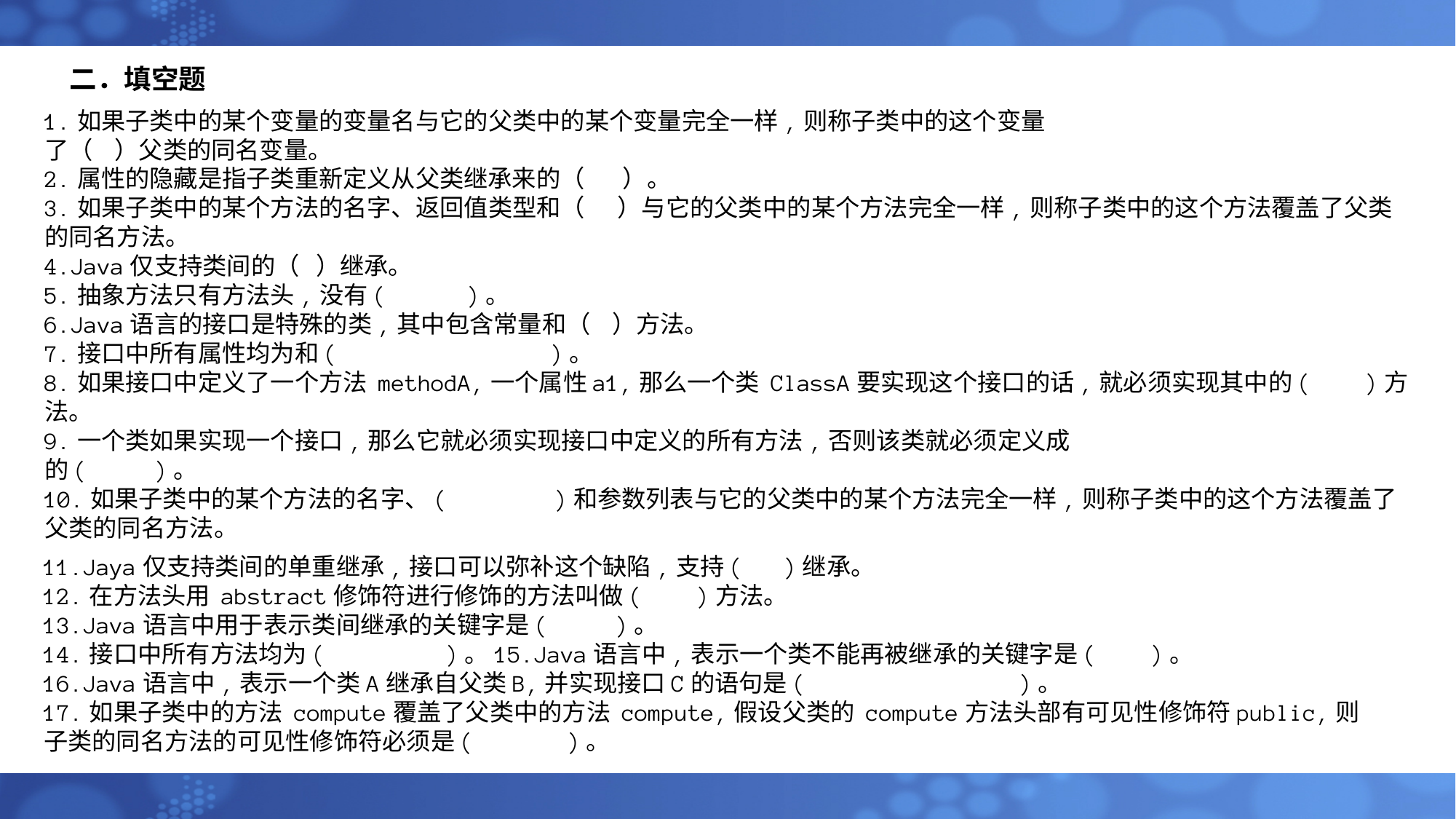

# 二．填空题
1.如果子类中的某个变量的变量名与它的父类中的某个变量完全一样,则称子类中的这个变量
了（    ）父类的同名变量。
2.属性的隐藏是指子类重新定义从父类继承来的（       ）。
3.如果子类中的某个方法的名字、返回值类型和（      ）与它的父类中的某个方法完全一样,则称子类中的这个方法覆盖了父类的同名方法。
4.Java仅支持类间的（   ）继承。
5.抽象方法只有方法头,没有(      )。
6.Java语言的接口是特殊的类,其中包含常量和（    ）方法。
7.接口中所有属性均为和(                )。
8.如果接口中定义了一个方法 methodA,一个属性a1,那么一个类 ClassA要实现这个接口的话,就必须实现其中的(    )方法。
9.一个类如果实现一个接口,那么它就必须实现接口中定义的所有方法,否则该类就必须定义成
的(     )。
10.如果子类中的某个方法的名字、(        )和参数列表与它的父类中的某个方法完全一样,则称子类中的这个方法覆盖了父类的同名方法。
11.Jaya仅支持类间的单重继承,接口可以弥补这个缺陷,支持(   )继承。
12.在方法头用 abstract修饰符进行修饰的方法叫做(    )方法。
13.Java语言中用于表示类间继承的关键字是(     )。
14.接口中所有方法均为(         )。15.Java语言中,表示一个类不能再被继承的关键字是(    )。
16.Java语言中,表示一个类A继承自父类B,并实现接口C的语句是(                )。
17.如果子类中的方法 compute覆盖了父类中的方法 compute,假设父类的 compute方法头部有可见性修饰符public,则子类的同名方法的可见性修饰符必须是(       )。